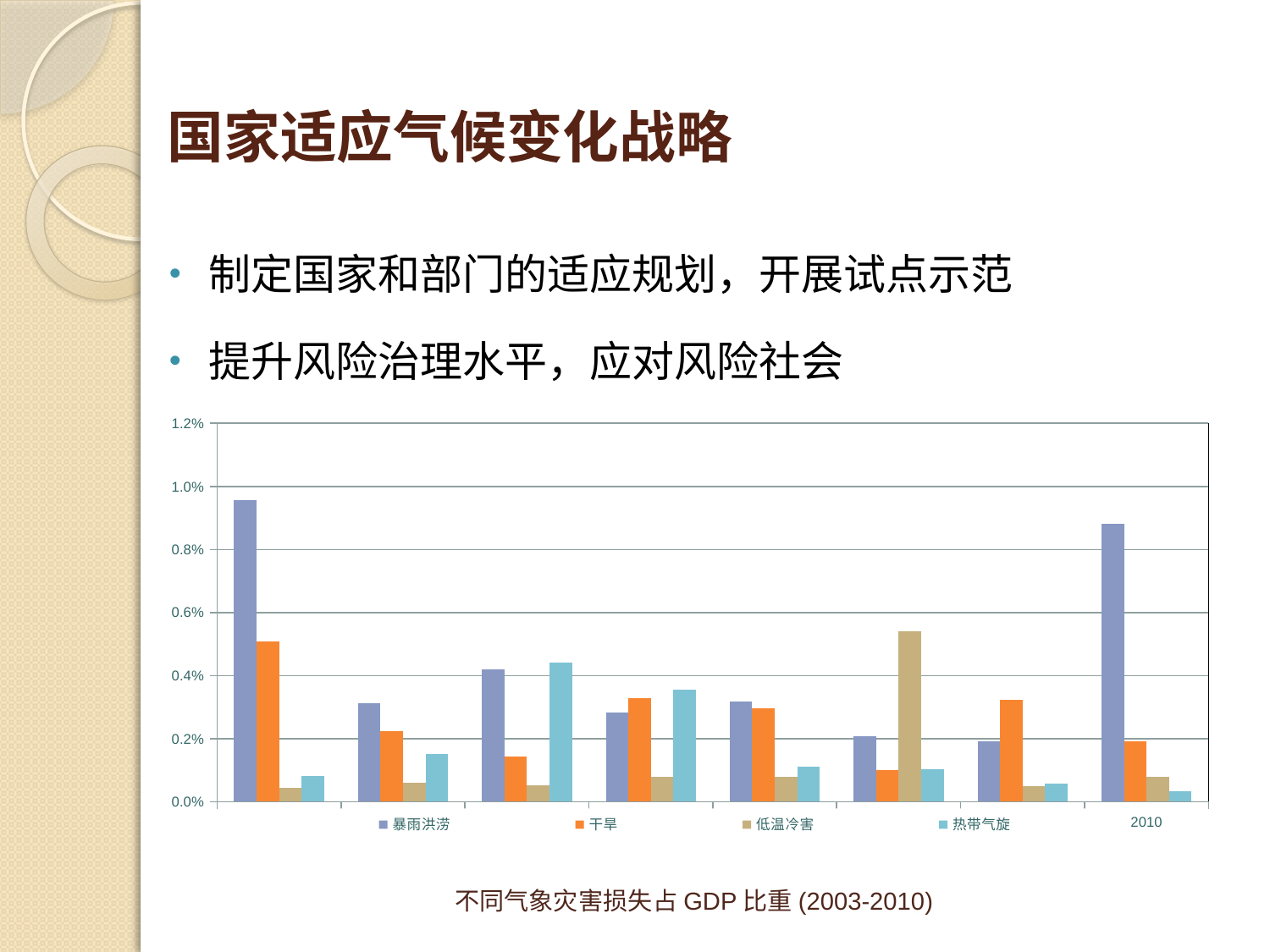

# 国家适应气候变化战略
制定国家和部门的适应规划，开展试点示范
提升风险治理水平，应对风险社会

### Chart

| Category | 暴雨洪涝 | 干旱 | 低温冷害 | 热带气旋 |
|---|---|---|---|---|
| 2003 | 0.009571294362949422 | 0.005080148546488514 | 0.00044322455434581506 | 0.0008172412879133828 |
| 2004 | 0.003115494723173817 | 0.002247334378711854 | 0.0006042095769094403 | 0.0015180296513035258 |
| 2005 | 0.004185740688470841 | 0.0014291322360971879 | 0.0005147687812200242 | 0.004405274433402922 |
| 2006 | 0.0028158140480967616 | 0.0032730197768059805 | 0.0007974518523997567 | 0.0035397616427970827 |
| 2007 | 0.0031800910424739943 | 0.002953989691885185 | 0.0007749896542643313 | 0.0011199729129829589 |
| 2008 | 0.0020754987342578293 | 0.001009091053829865 | 0.005401773631167567 | 0.0010215096562594436 |
| 2009 | 0.0019213732978979295 | 0.0032243870672510498 | 0.0005048371672797484 | 0.0005599849810209423 |
| 2010 | 0.008806908837814766 | 0.0019020912953568421 | 0.0007990291042582314 | 0.0003335820876771131 |
不同气象灾害损失占GDP比重(2003-2010)